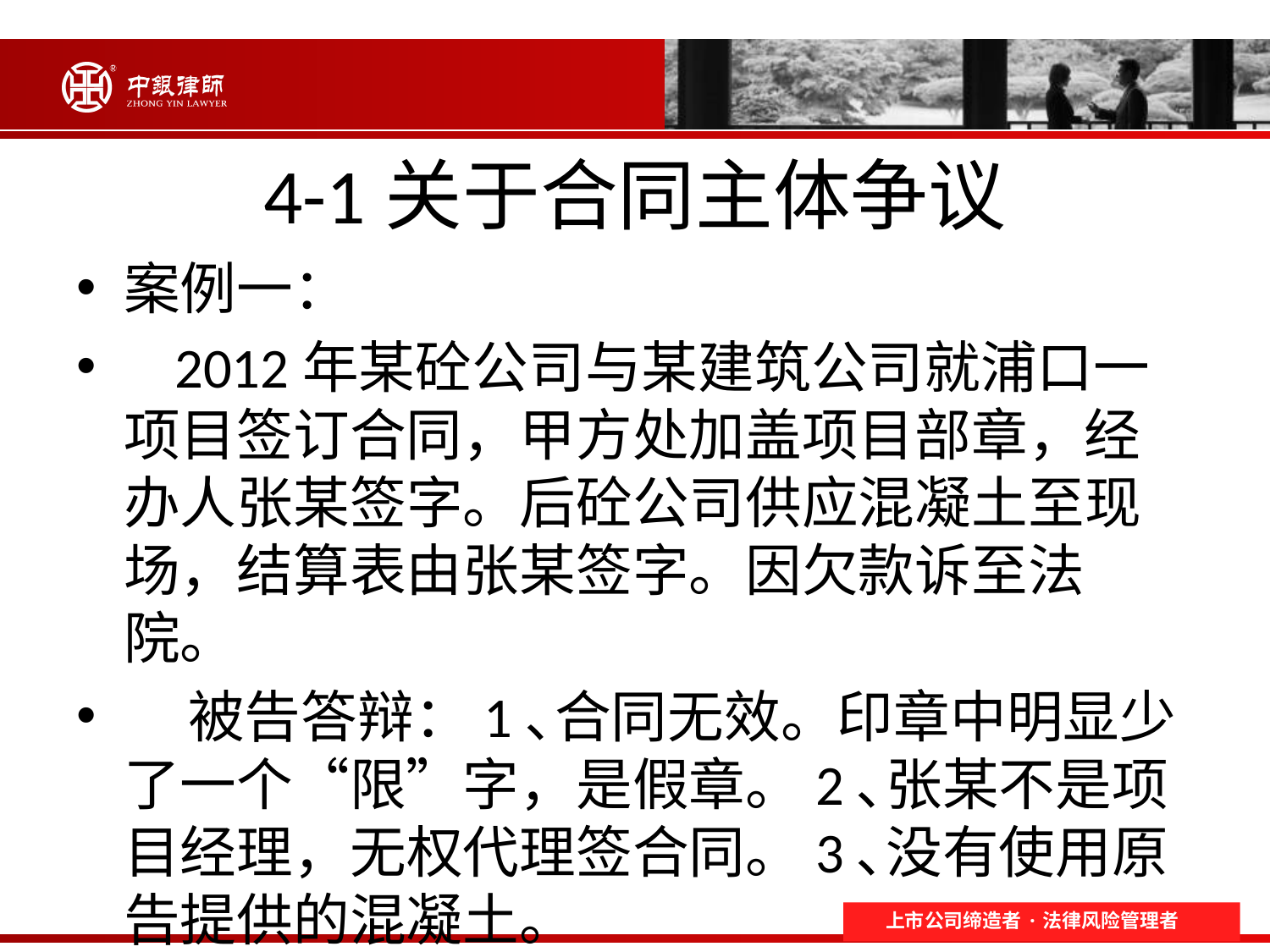

# 4-1关于合同主体争议
案例一：
    2012年某砼公司与某建筑公司就浦口一项目签订合同，甲方处加盖项目部章，经办人张某签字。后砼公司供应混凝土至现场，结算表由张某签字。因欠款诉至法院。
    被告答辩：1､合同无效。印章中明显少了一个“限”字，是假章。2､张某不是项目经理，无权代理签合同。3､没有使用原告提供的混凝土。